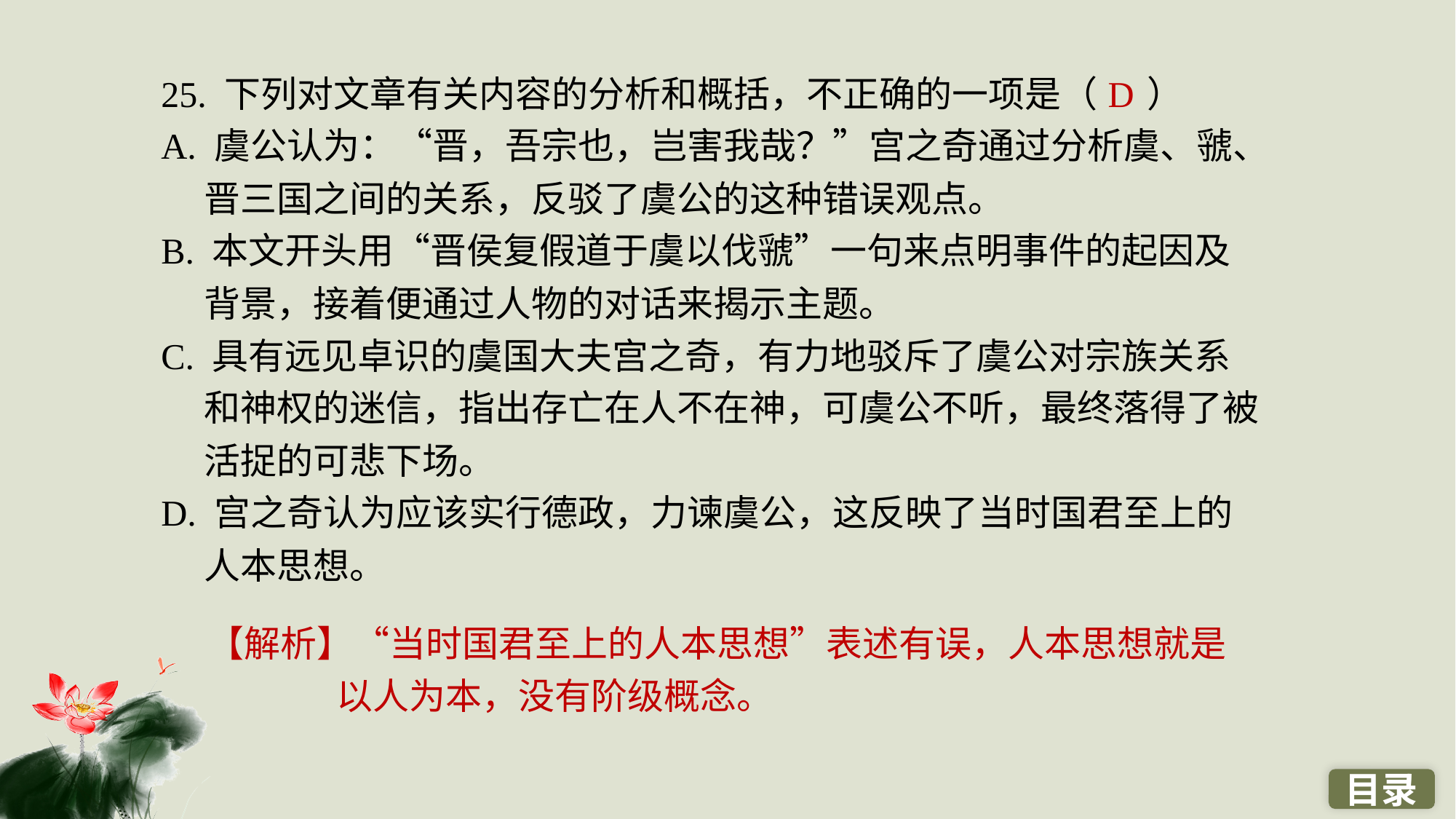

25. 下列对文章有关内容的分析和概括，不正确的一项是（      ）
A. 虞公认为：“晋，吾宗也，岂害我哉？”宫之奇通过分析虞、虢、晋三国之间的关系，反驳了虞公的这种错误观点。
B. 本文开头用“晋侯复假道于虞以伐虢”一句来点明事件的起因及背景，接着便通过人物的对话来揭示主题。
C. 具有远见卓识的虞国大夫宫之奇，有力地驳斥了虞公对宗族关系和神权的迷信，指出存亡在人不在神，可虞公不听，最终落得了被活捉的可悲下场。
D. 宫之奇认为应该实行德政，力谏虞公，这反映了当时国君至上的人本思想。
D
【解析】“当时国君至上的人本思想”表述有误，人本思想就是以人为本，没有阶级概念。